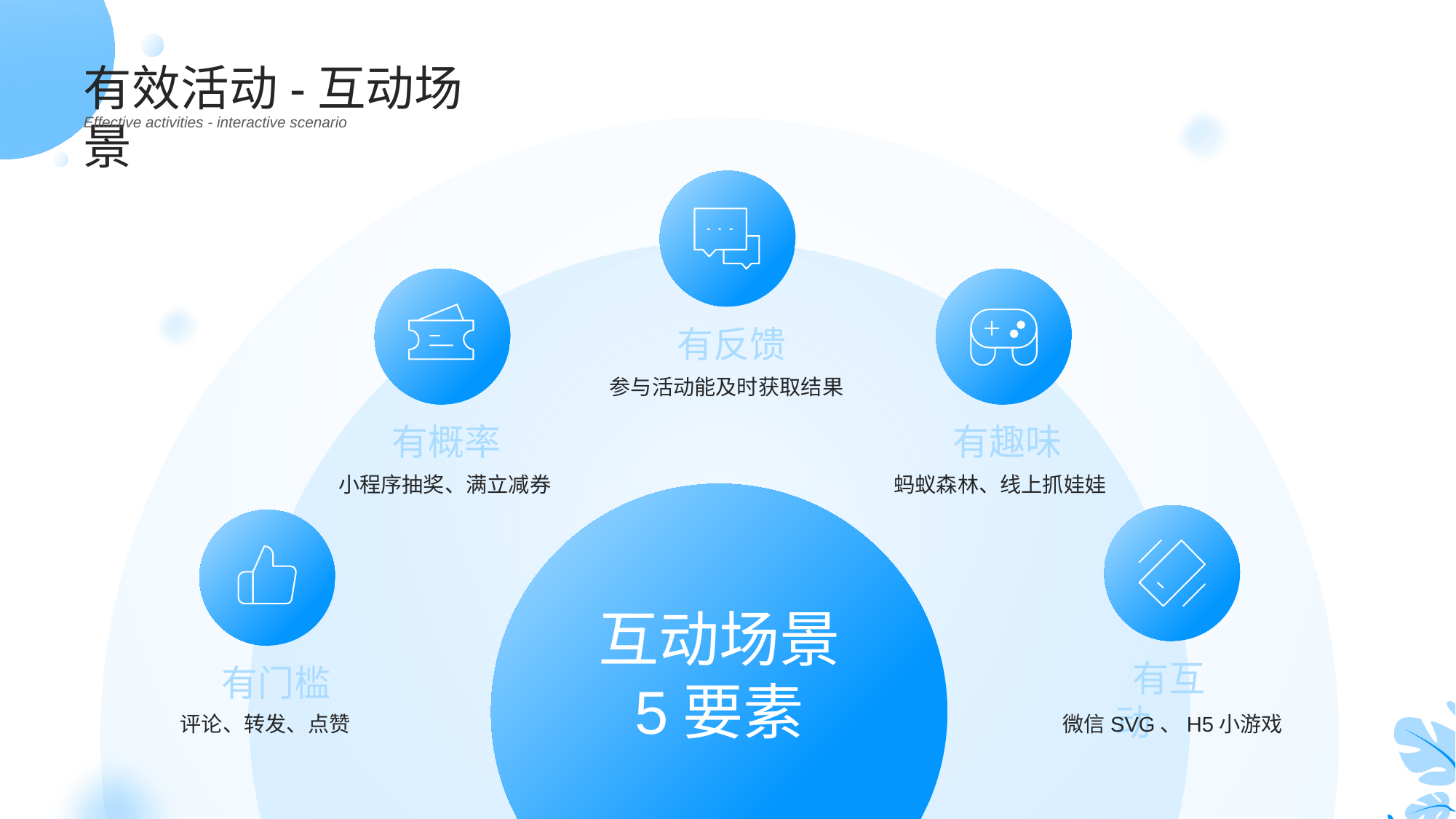

有效活动-互动场景

Effective activities - interactive scenario

有反馈
参与活动能及时获取结果
有概率
有趣味
小程序抽奖、满立减券
蚂蚁森林、线上抓娃娃

互动场景
5要素

 有互动
 有门槛
评论、转发、点赞
微信SVG、H5小游戏